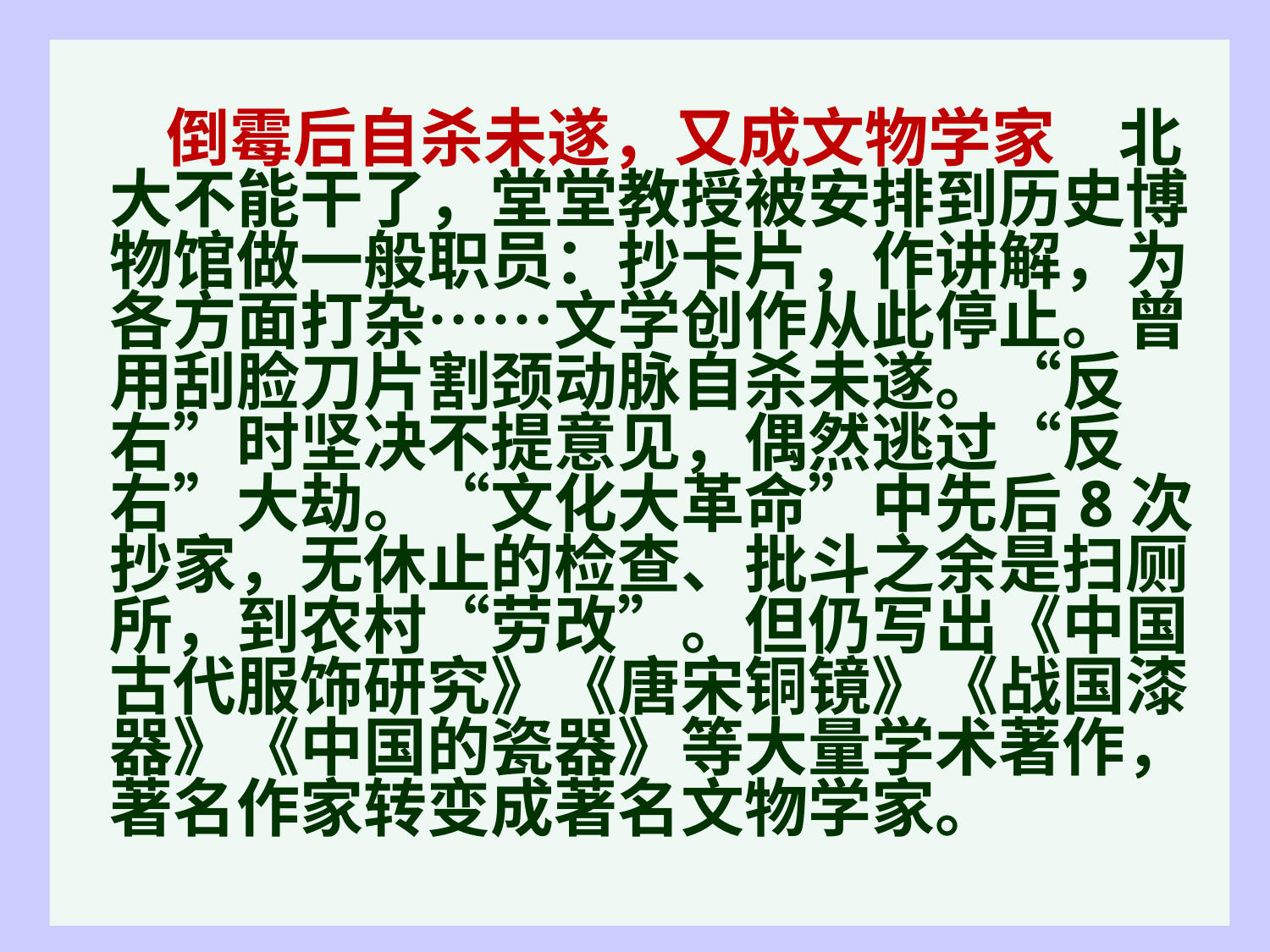

倒霉后自杀未遂，又成文物学家　北大不能干了，堂堂教授被安排到历史博物馆做一般职员：抄卡片，作讲解，为各方面打杂……文学创作从此停止。曾用刮脸刀片割颈动脉自杀未遂。“反右”时坚决不提意见，偶然逃过“反右”大劫。“文化大革命”中先后8次抄家，无休止的检查、批斗之余是扫厕所，到农村“劳改”。但仍写出《中国古代服饰研究》《唐宋铜镜》《战国漆器》《中国的瓷器》等大量学术著作，著名作家转变成著名文物学家。